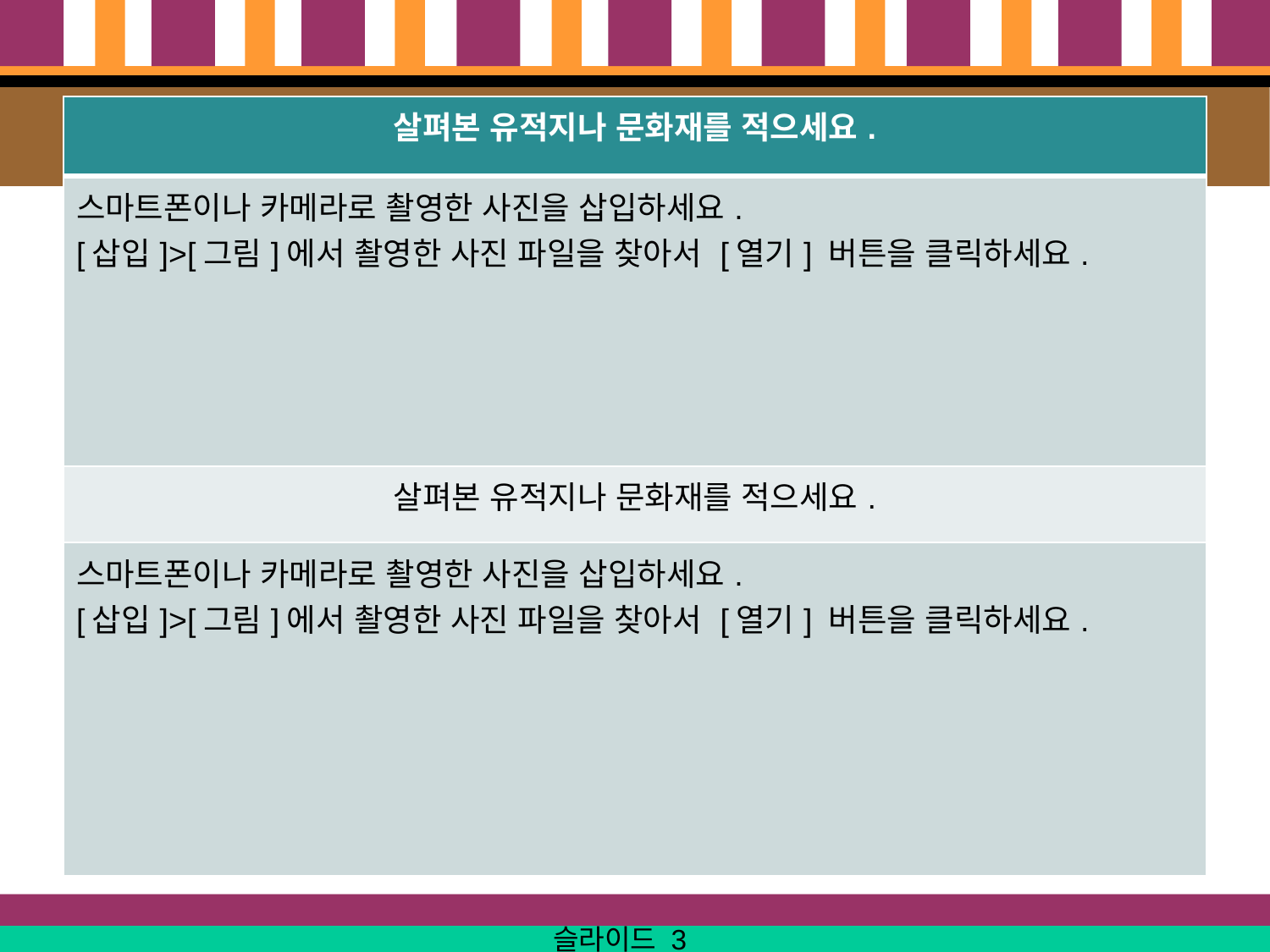

| 살펴본 유적지나 문화재를 적으세요. |
| --- |
| 스마트폰이나 카메라로 촬영한 사진을 삽입하세요. [삽입]>[그림]에서 촬영한 사진 파일을 찾아서 [열기] 버튼을 클릭하세요. |
| 살펴본 유적지나 문화재를 적으세요. |
| 스마트폰이나 카메라로 촬영한 사진을 삽입하세요. [삽입]>[그림]에서 촬영한 사진 파일을 찾아서 [열기] 버튼을 클릭하세요. |
슬라이드 3